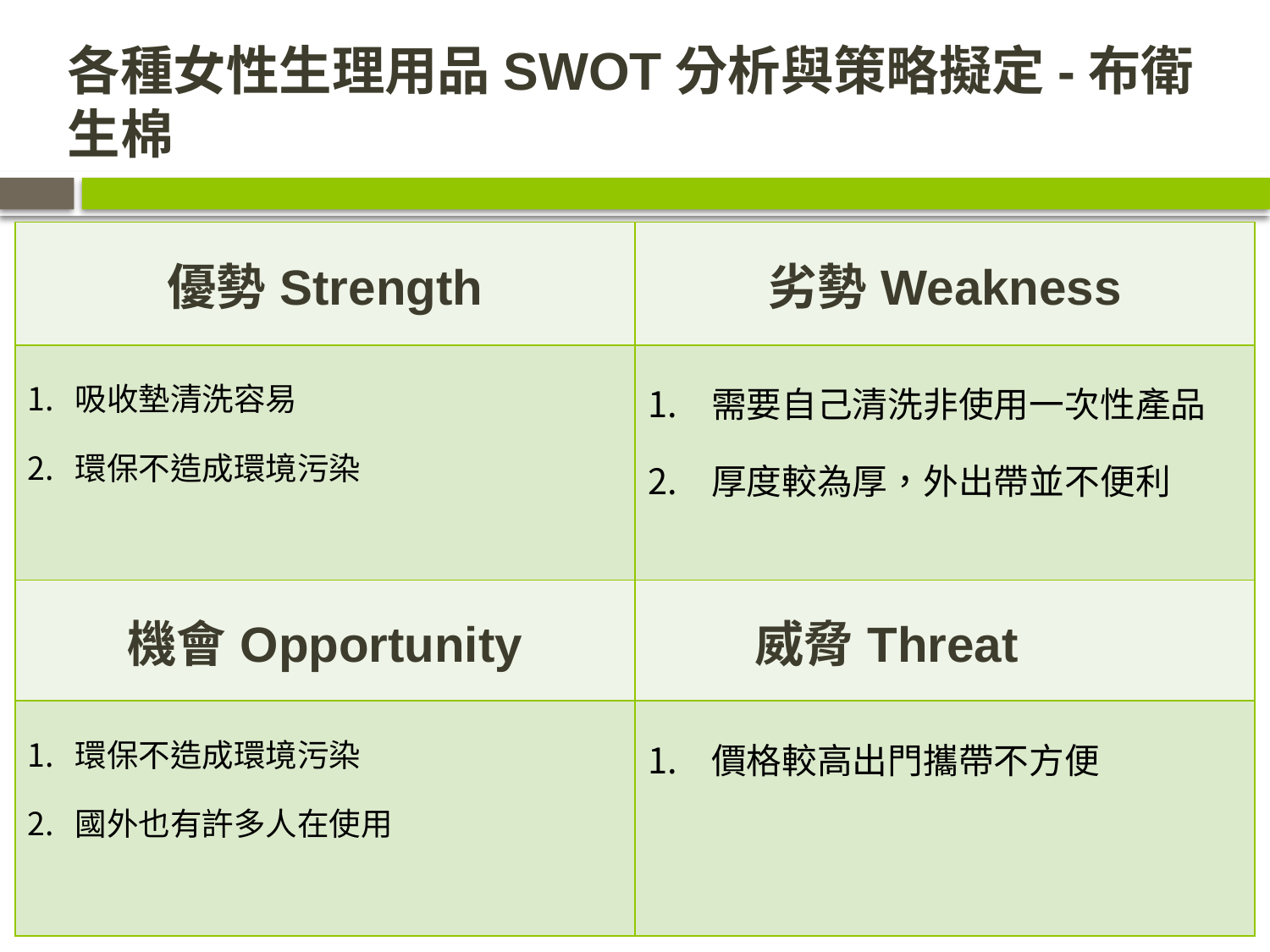

# 各種女性生理用品SWOT分析與策略擬定-布衛生棉
| 優勢Strength | 劣勢Weakness |
| --- | --- |
| 吸收墊清洗容易 環保不造成環境污染 | 需要自己清洗非使用一次性產品 厚度較為厚，外出帶並不便利 |
| 機會Opportunity | 威脅Threat |
| 環保不造成環境污染 國外也有許多人在使用 | 價格較高出門攜帶不方便 |